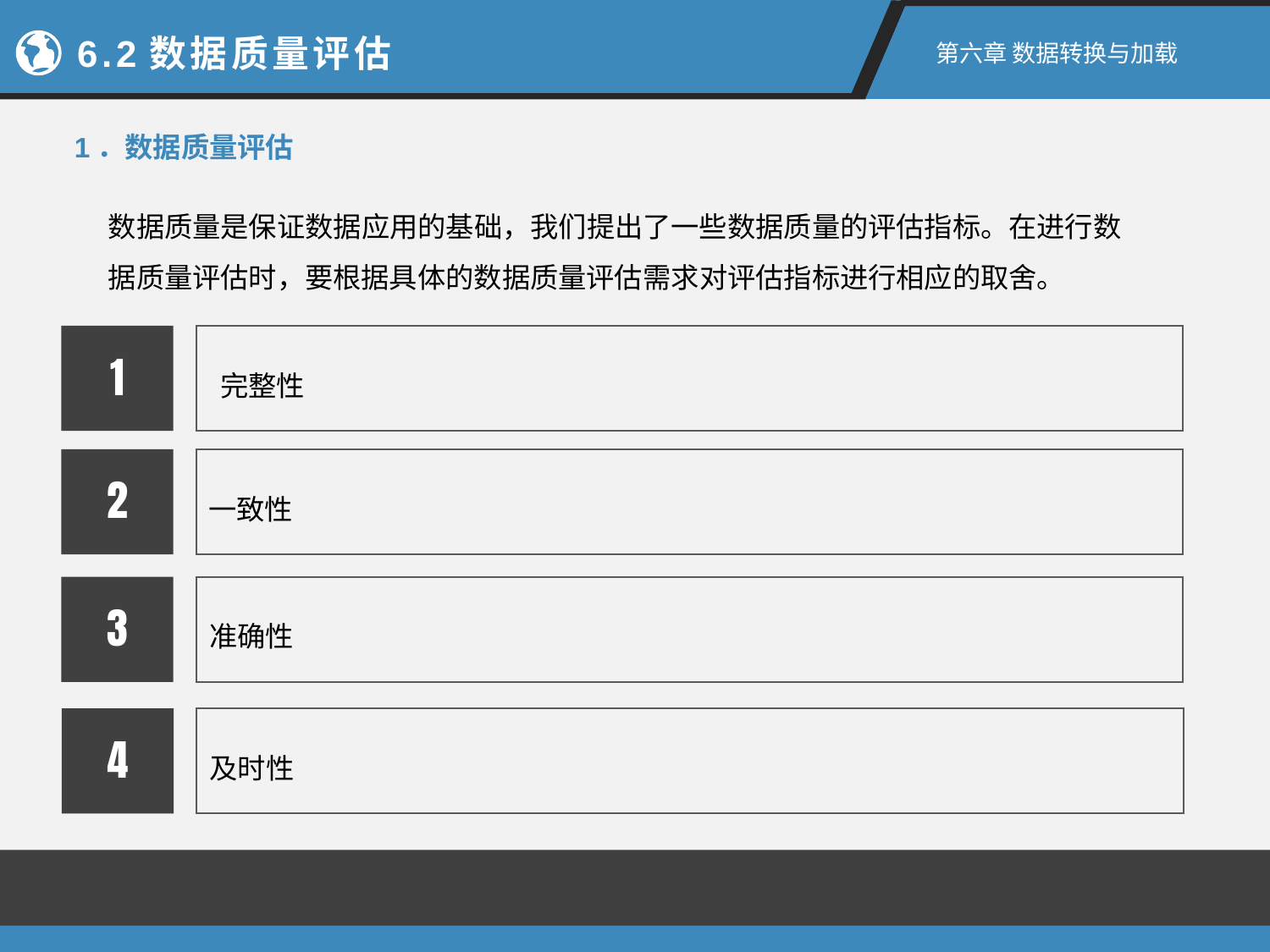

6.2数据质量评估

第六章 数据转换与加载
1．数据质量评估
数据质量是保证数据应用的基础，我们提出了一些数据质量的评估指标。在进行数据质量评估时，要根据具体的数据质量评估需求对评估指标进行相应的取舍。
1

完整性

2
一致性

3
准确性

4
及时性